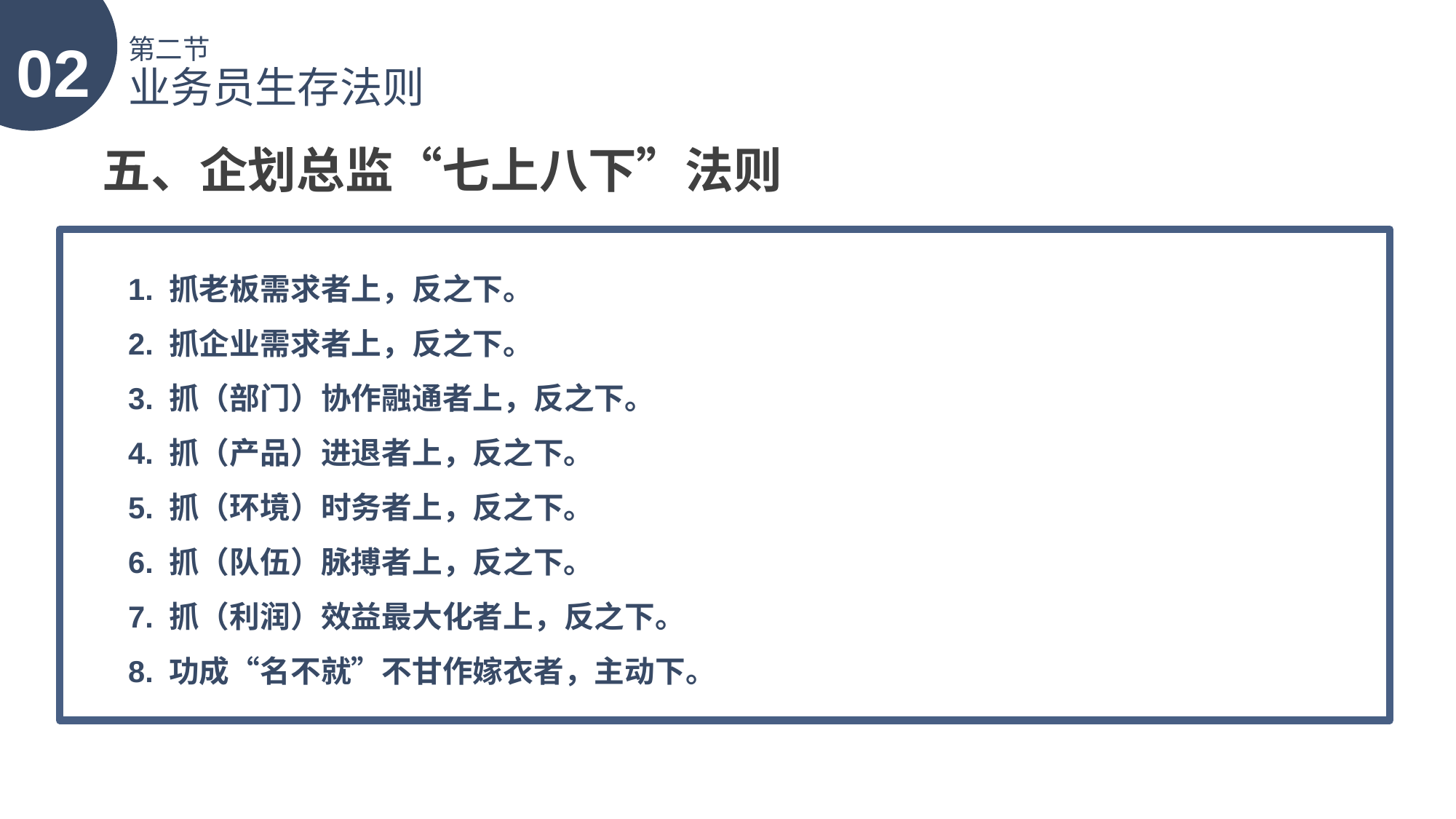

02
第二节
业务员生存法则
五、企划总监“七上八下”法则

1. 抓老板需求者上，反之下。
2. 抓企业需求者上，反之下。
3. 抓（部门）协作融通者上，反之下。
4. 抓（产品）进退者上，反之下。
5. 抓（环境）时务者上，反之下。
6. 抓（队伍）脉搏者上，反之下。
7. 抓（利润）效益最大化者上，反之下。
8. 功成“名不就”不甘作嫁衣者，主动下。